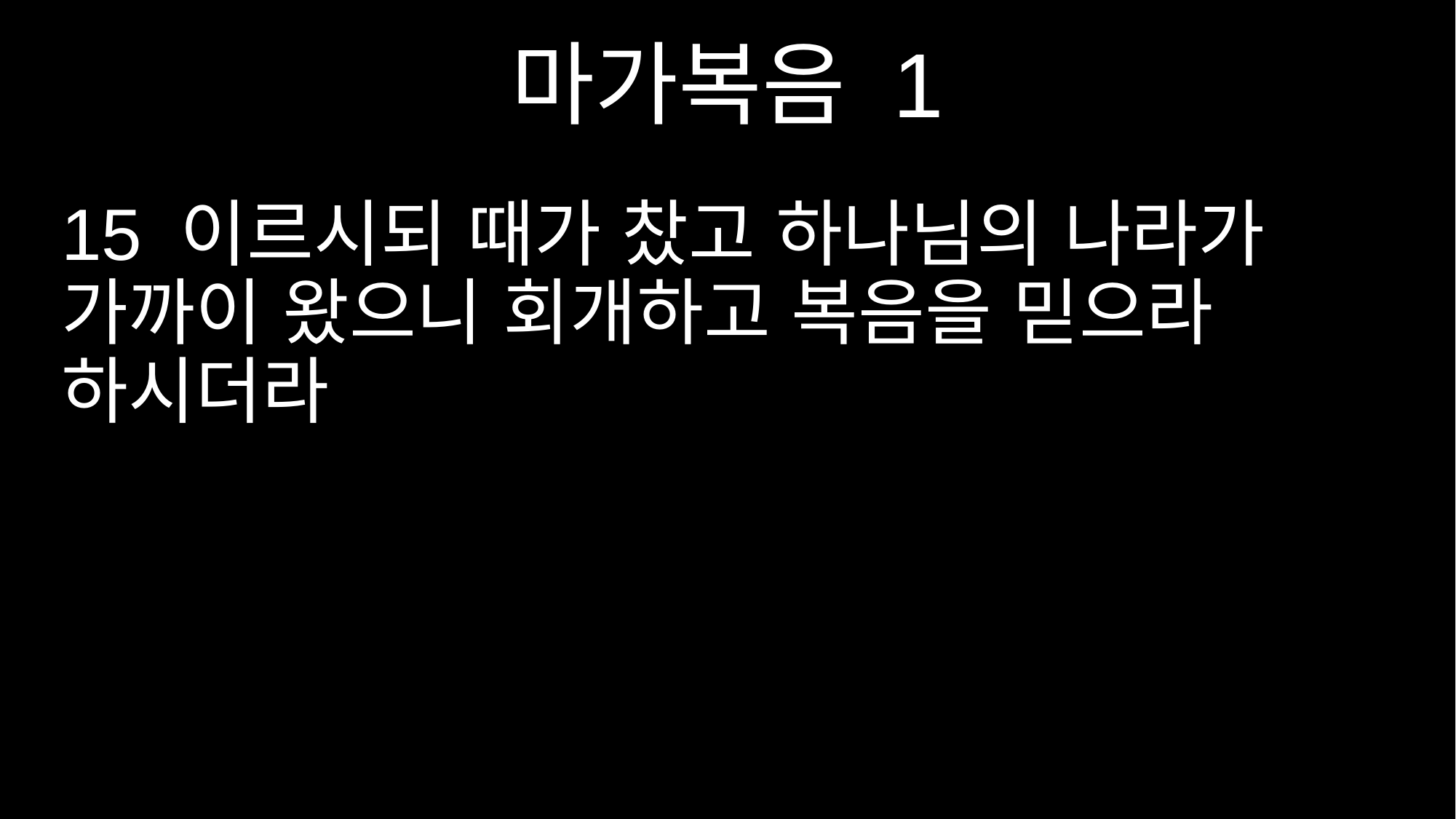

마가복음 1
15 이르시되 때가 찼고 하나님의 나라가 가까이 왔으니 회개하고 복음을 믿으라 하시더라